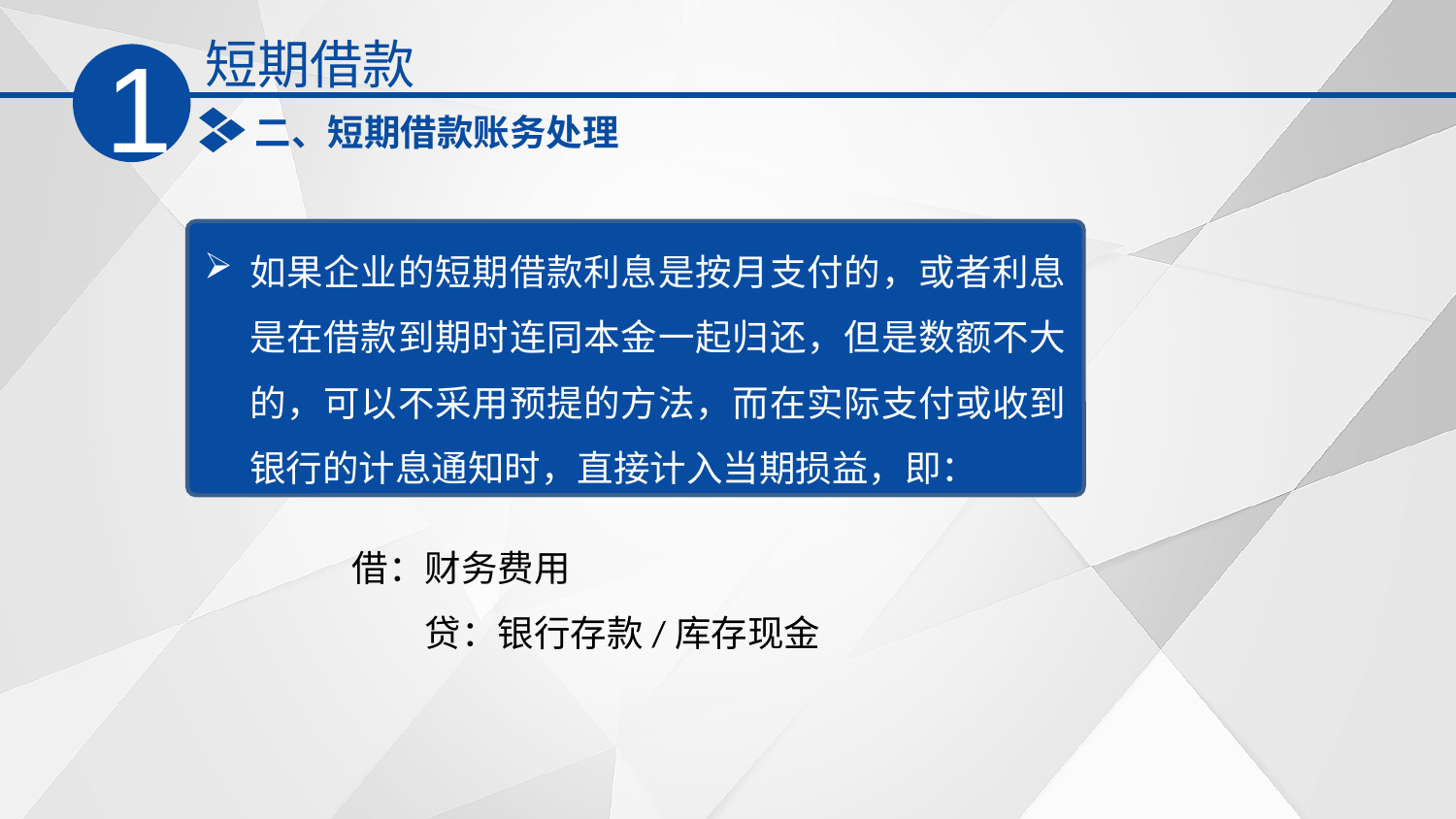

短期借款
1

二、短期借款账务处理

如果企业的短期借款利息是按月支付的，或者利息是在借款到期时连同本金一起归还，但是数额不大的，可以不采用预提的方法，而在实际支付或收到银行的计息通知时，直接计入当期损益，即：
　　借：财务费用
　　　　贷：银行存款/库存现金